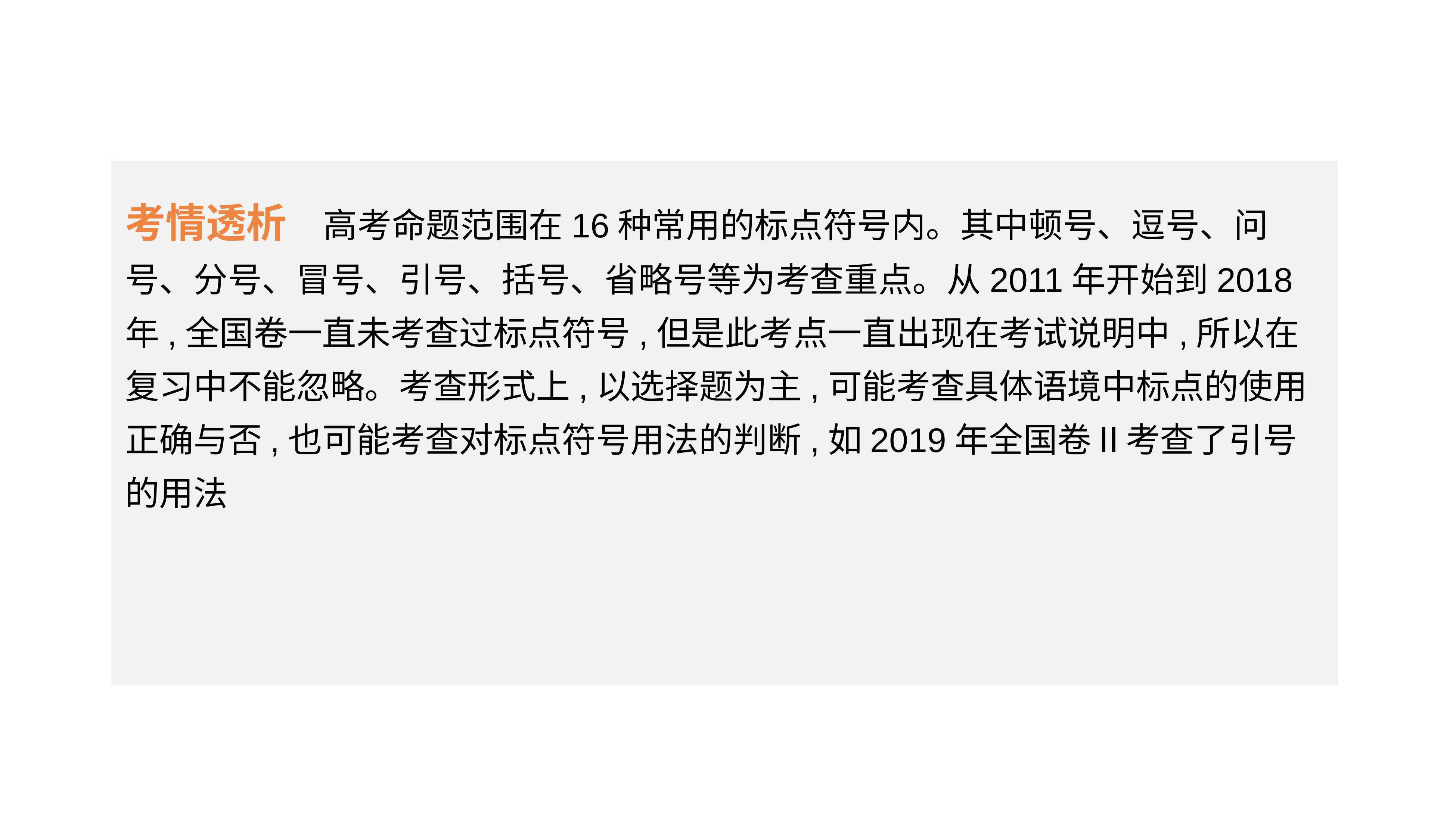

考情透析    高考命题范围在16种常用的标点符号内。其中顿号、逗号、问号、分号、冒号、引号、括号、省略号等为考查重点。从2011年开始到2018年,全国卷一直未考查过标点符号,但是此考点一直出现在考试说明中,所以在复习中不能忽略。考查形式上,以选择题为主,可能考查具体语境中标点的使用正确与否,也可能考查对标点符号用法的判断,如2019年全国卷Ⅱ考查了引号的用法